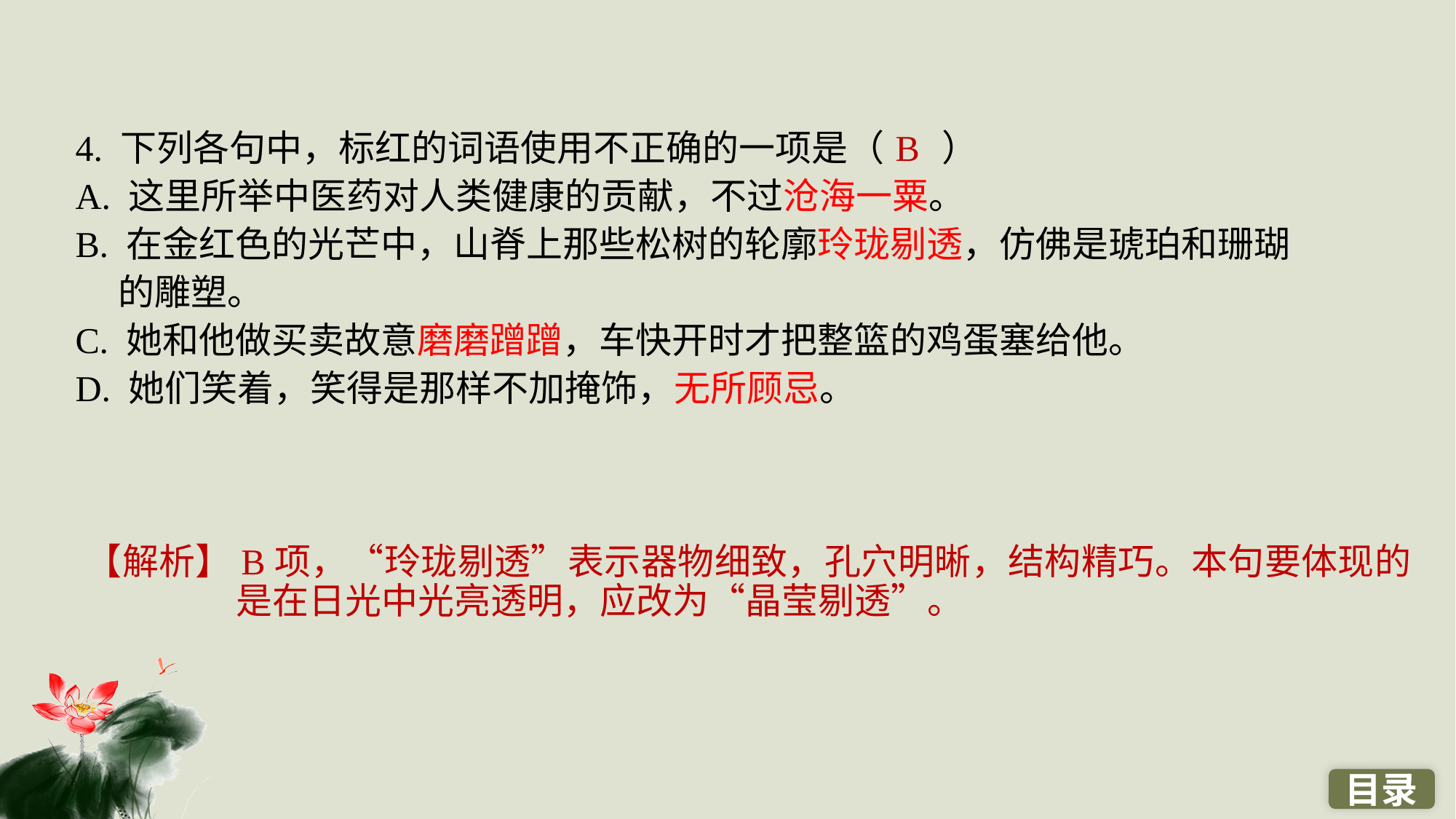

4. 下列各句中，标红的词语使用不正确的一项是（       ）
A. 这里所举中医药对人类健康的贡献，不过沧海一粟。
B. 在金红色的光芒中，山脊上那些松树的轮廓玲珑剔透，仿佛是琥珀和珊瑚的雕塑。
C. 她和他做买卖故意磨磨蹭蹭，车快开时才把整篮的鸡蛋塞给他。
D. 她们笑着，笑得是那样不加掩饰，无所顾忌。
B
【解析】B项，“玲珑剔透”表示器物细致，孔穴明晰，结构精巧。本句要体现的是在日光中光亮透明，应改为“晶莹剔透”。